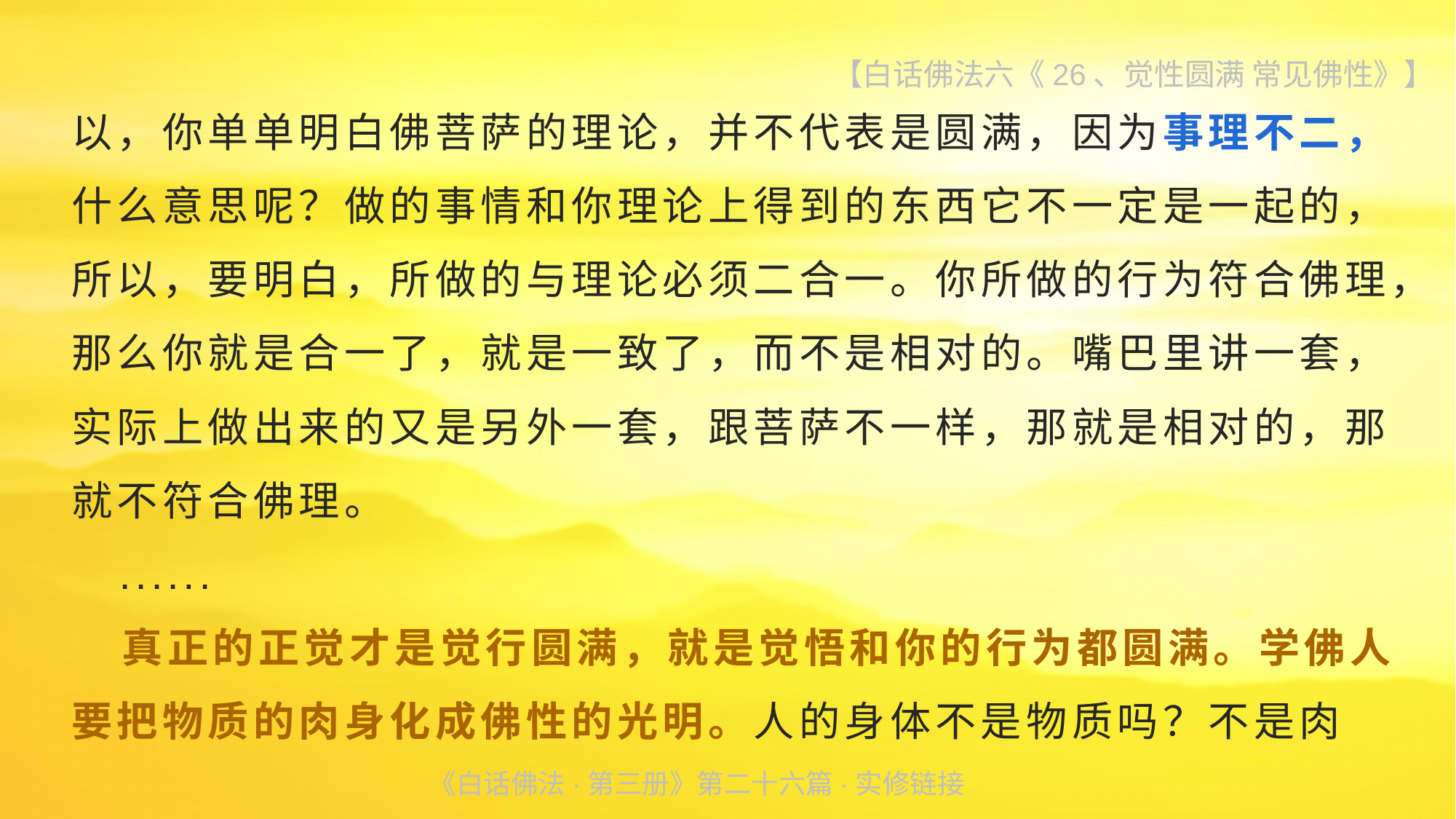

【白话佛法六《26、觉性圆满 常见佛性》】
以，你单单明白佛菩萨的理论，并不代表是圆满，因为事理不二，什么意思呢？做的事情和你理论上得到的东西它不一定是一起的，所以，要明白，所做的与理论必须二合一。你所做的行为符合佛理，那么你就是合一了，就是一致了，而不是相对的。嘴巴里讲一套，实际上做出来的又是另外一套，跟菩萨不一样，那就是相对的，那就不符合佛理。
   ......
   真正的正觉才是觉行圆满，就是觉悟和你的行为都圆满。学佛人要把物质的肉身化成佛性的光明。人的身体不是物质吗？不是肉
《白话佛法·第三册》第二十六篇·实修链接